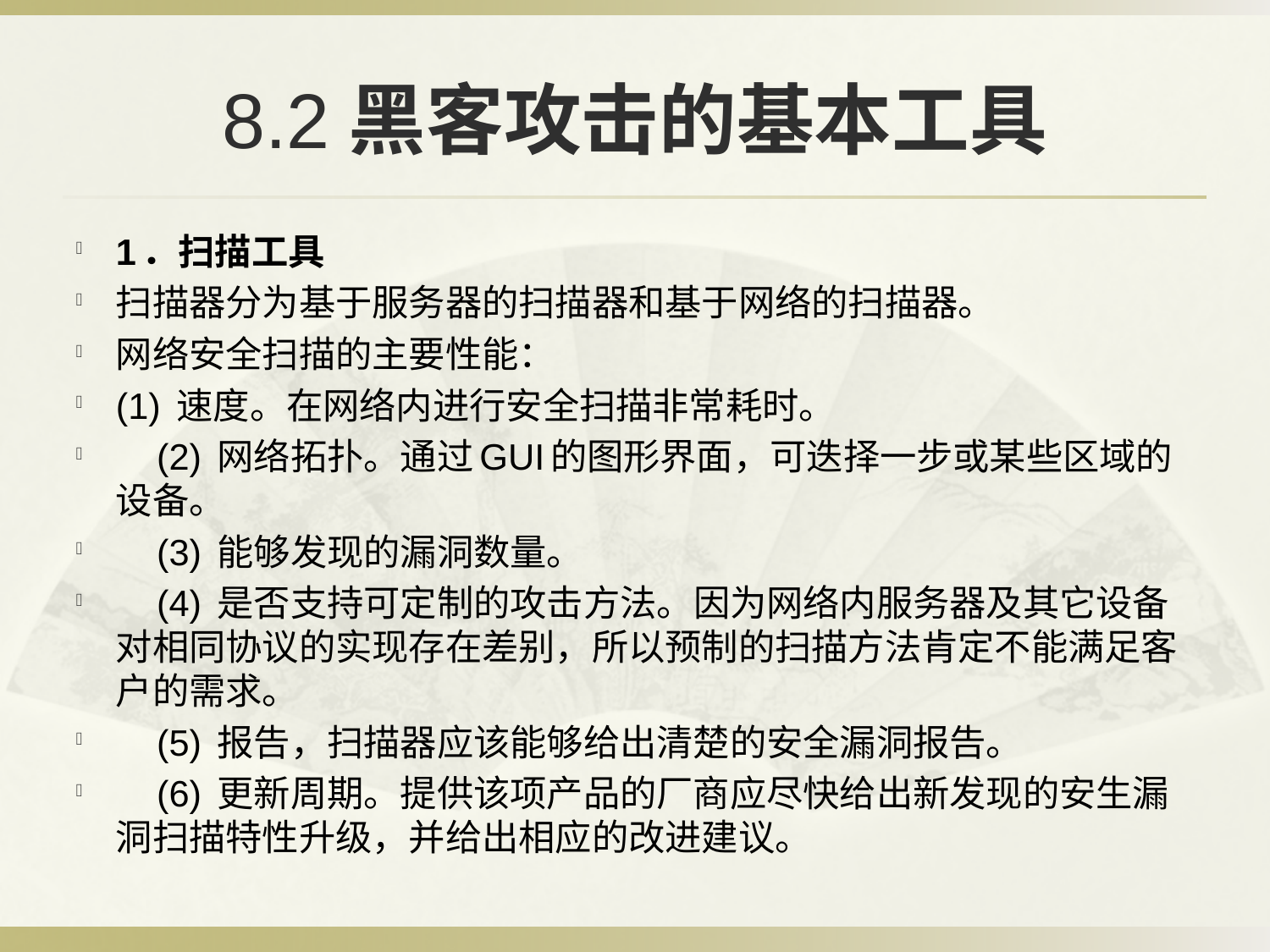

# 8.2黑客攻击的基本工具
1．扫描工具
扫描器分为基于服务器的扫描器和基于网络的扫描器。
网络安全扫描的主要性能：
(1) 速度。在网络内进行安全扫描非常耗时。
    (2) 网络拓扑。通过GUI的图形界面，可迭择一步或某些区域的设备。
    (3) 能够发现的漏洞数量。
    (4) 是否支持可定制的攻击方法。因为网络内服务器及其它设备对相同协议的实现存在差别，所以预制的扫描方法肯定不能满足客户的需求。
    (5) 报告，扫描器应该能够给出清楚的安全漏洞报告。
    (6) 更新周期。提供该项产品的厂商应尽快给出新发现的安生漏洞扫描特性升级，并给出相应的改进建议。